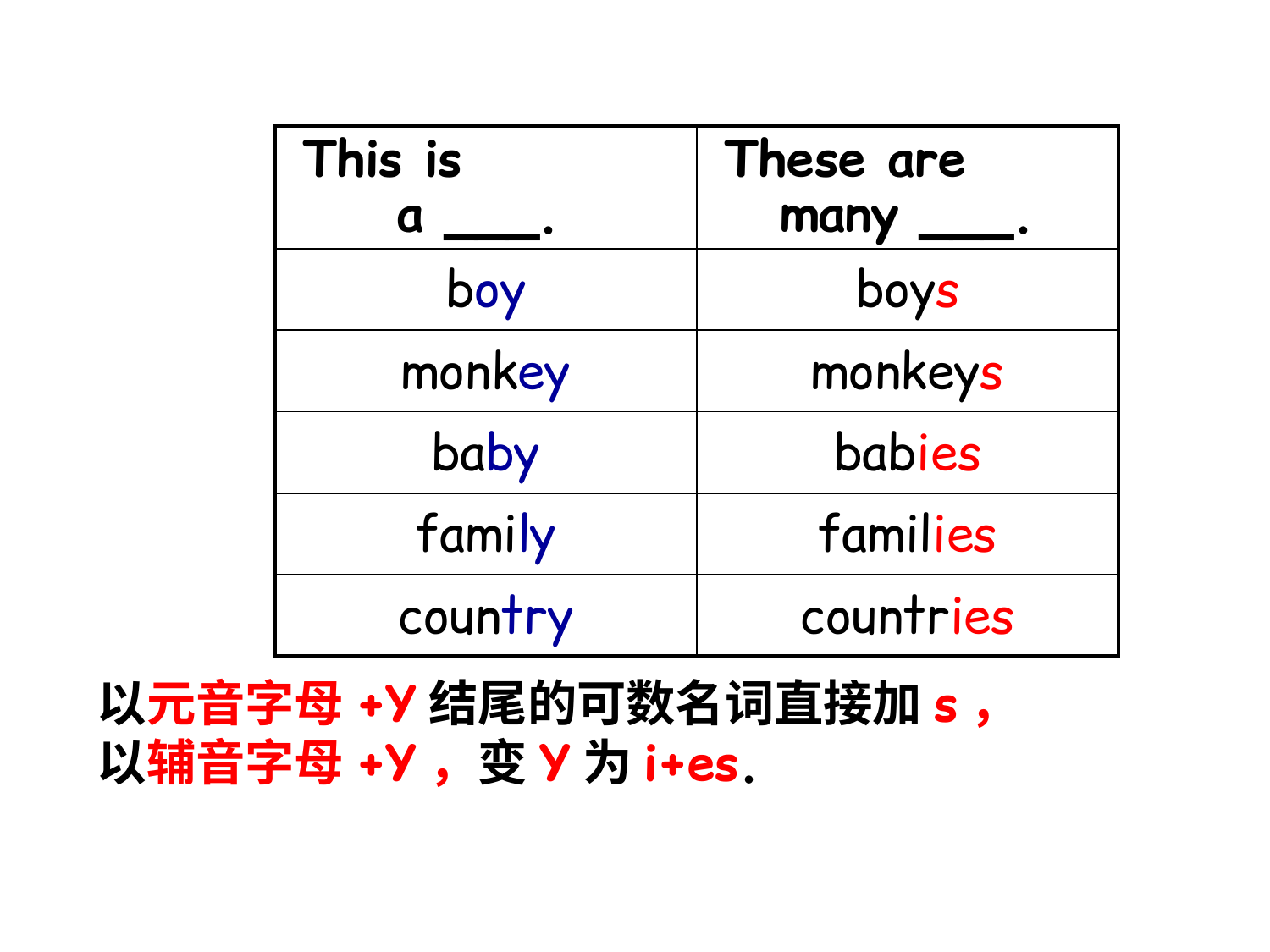

| This is a \_\_\_. | These are many \_\_\_. |
| --- | --- |
| boy | boys |
| monkey | monkeys |
| baby | babies |
| family | families |
| country | countries |
以元音字母+Y结尾的可数名词直接加s，
以辅音字母+Y，变Y为i+es.